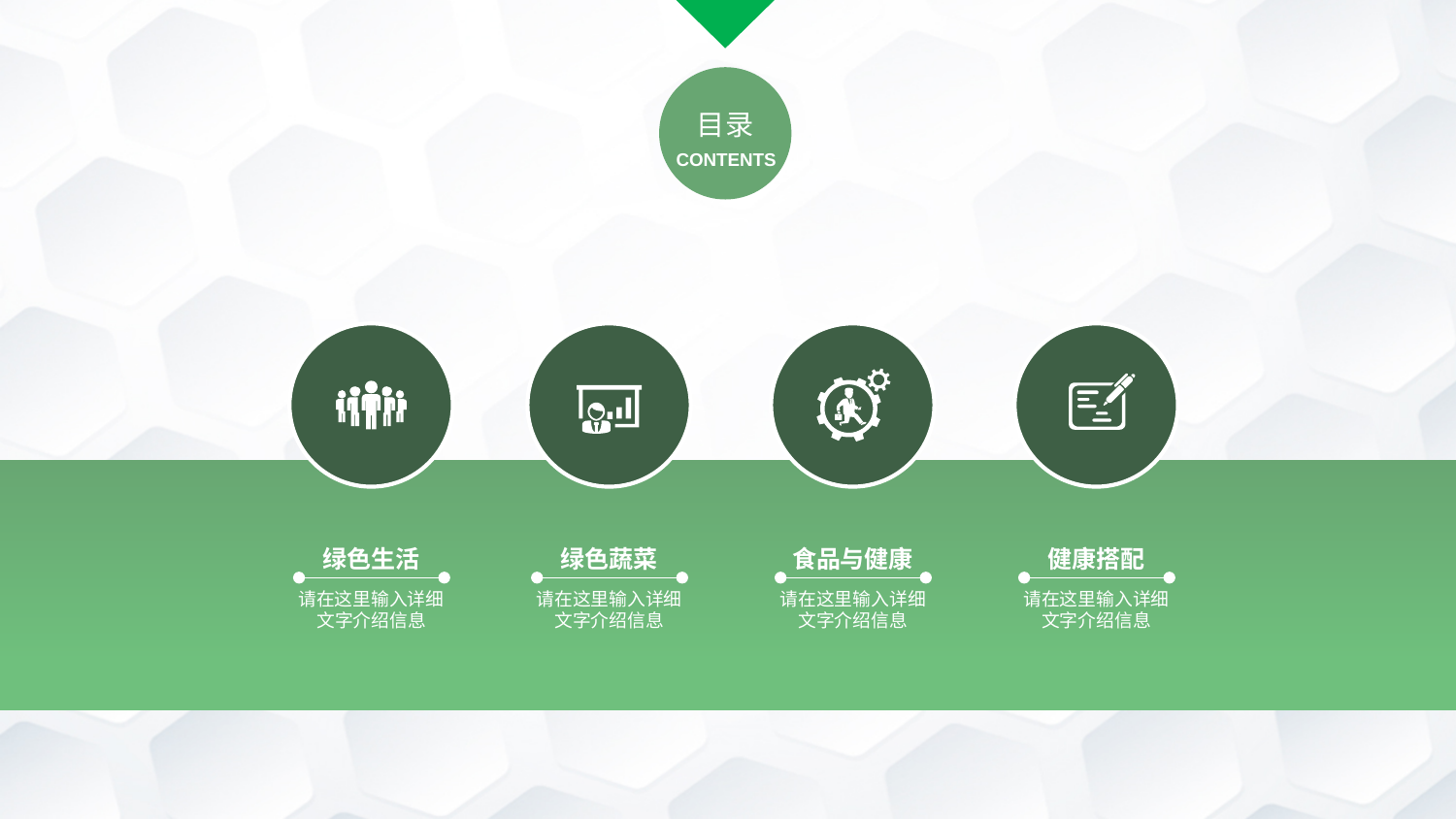

目录
CONTENTS

绿色生活
绿色蔬菜
食品与健康
健康搭配
请在这里输入详细文字介绍信息
请在这里输入详细文字介绍信息
请在这里输入详细文字介绍信息
请在这里输入详细文字介绍信息